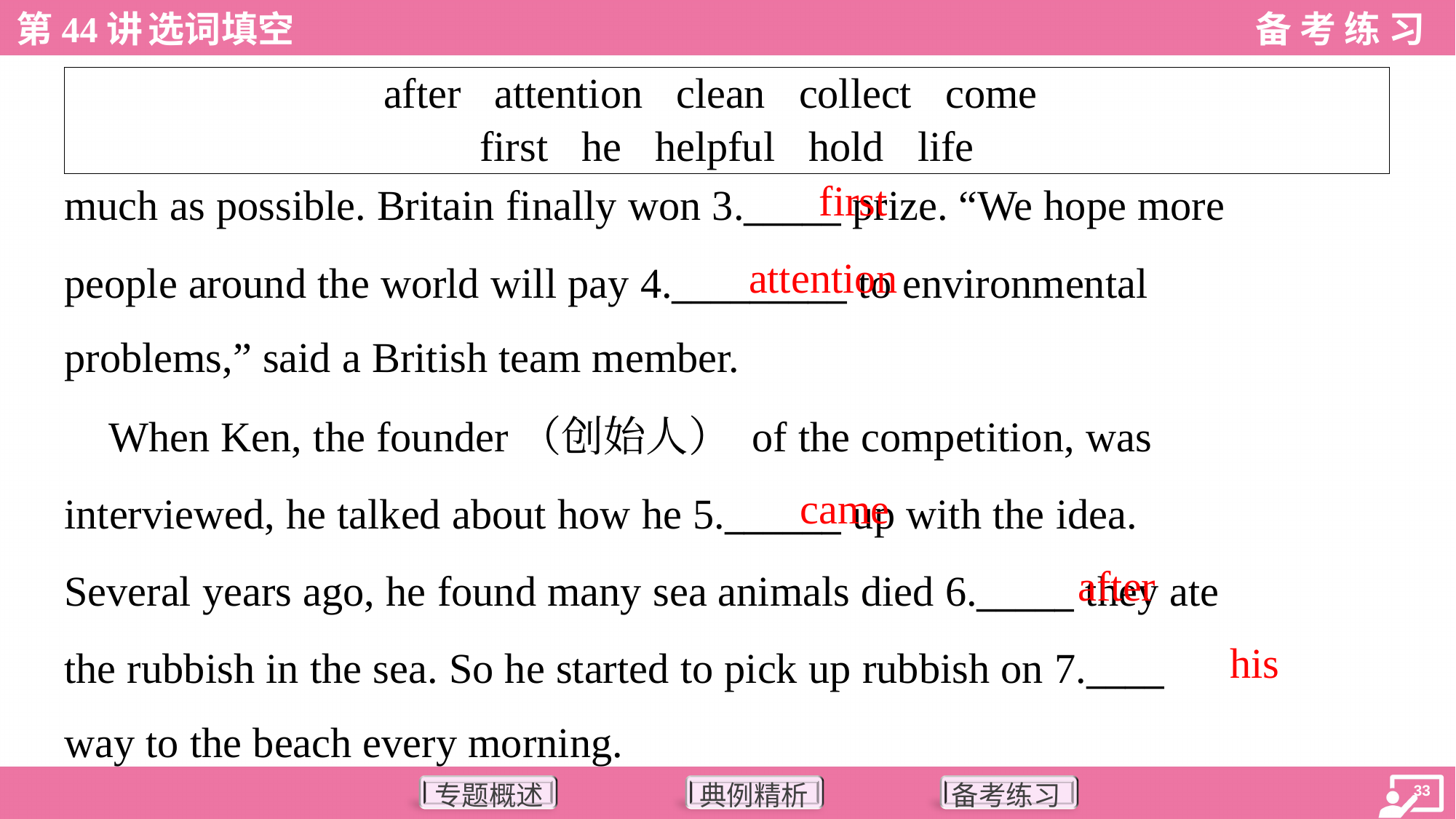

| after attention clean collect come first he helpful hold life |
| --- |
first
much as possible. Britain finally won 3._____ prize. “We hope more
people around the world will pay 4._________ to environmental
problems,” said a British team member.
attention
    When Ken, the founder（创始人） of the competition, was
interviewed, he talked about how he 5.______ up with the idea.
Several years ago, he found many sea animals died 6._____ they ate
the rubbish in the sea. So he started to pick up rubbish on 7.____
way to the beach every morning.
came
after
his